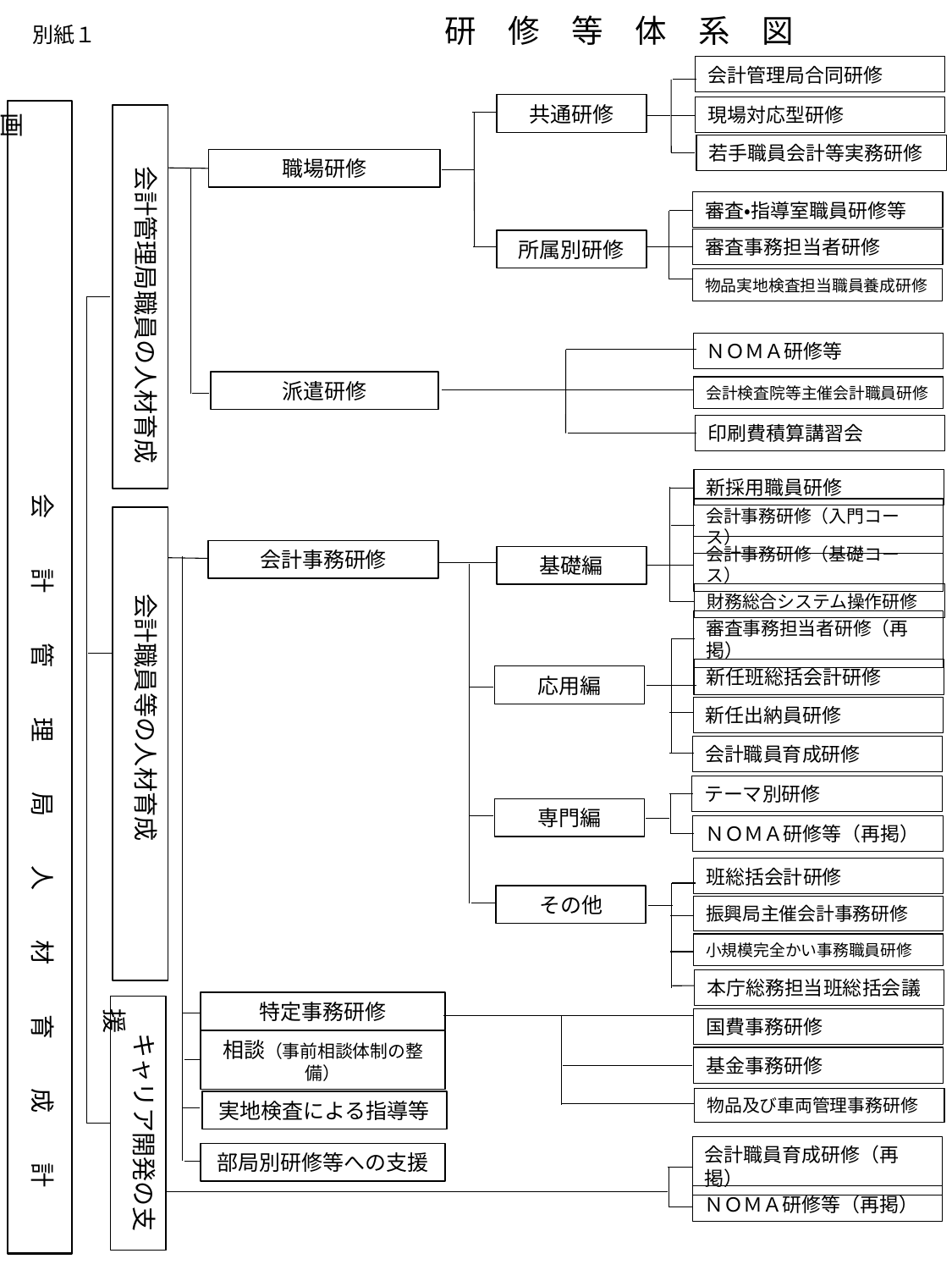

別紙１　　　　　　　　　　　研　修　等　体　系　図
会計管理局合同研修
共通研修
現場対応型研修
　　　　　　　　　　　　会　　計　　管　　理　　局　　人　　材　　育　　成　　計　　画
　　会計管理局職員の人材育成
若手職員会計等実務研修
職場研修
審査・指導室職員研修等
審査事務担当者研修
所属別研修
物品実地検査担当職員養成研修
ＮＯＭＡ研修等
派遣研修
会計検査院等主催会計職員研修
印刷費積算講習会
新採用職員研修
　　　会計職員等の人材育成
会計事務研修（入門コース）
会計事務研修
基礎編
会計事務研修（基礎コース）
財務総合システム操作研修
審査事務担当者研修（再掲）
新任班総括会計研修
応用編
新任出納員研修
会計職員育成研修
テーマ別研修
専門編
ＮＯＭＡ研修等（再掲）
班総括会計研修
その他
振興局主催会計事務研修
小規模完全かい事務職員研修
本庁総務担当班総括会議
特定事務研修
　キャリア開発の支援
国費事務研修
相談（事前相談体制の整備）
基金事務研修
物品及び車両管理事務研修
実地検査による指導等
部局別研修等への支援
会計職員育成研修（再掲）
ＮＯＭＡ研修等（再掲）